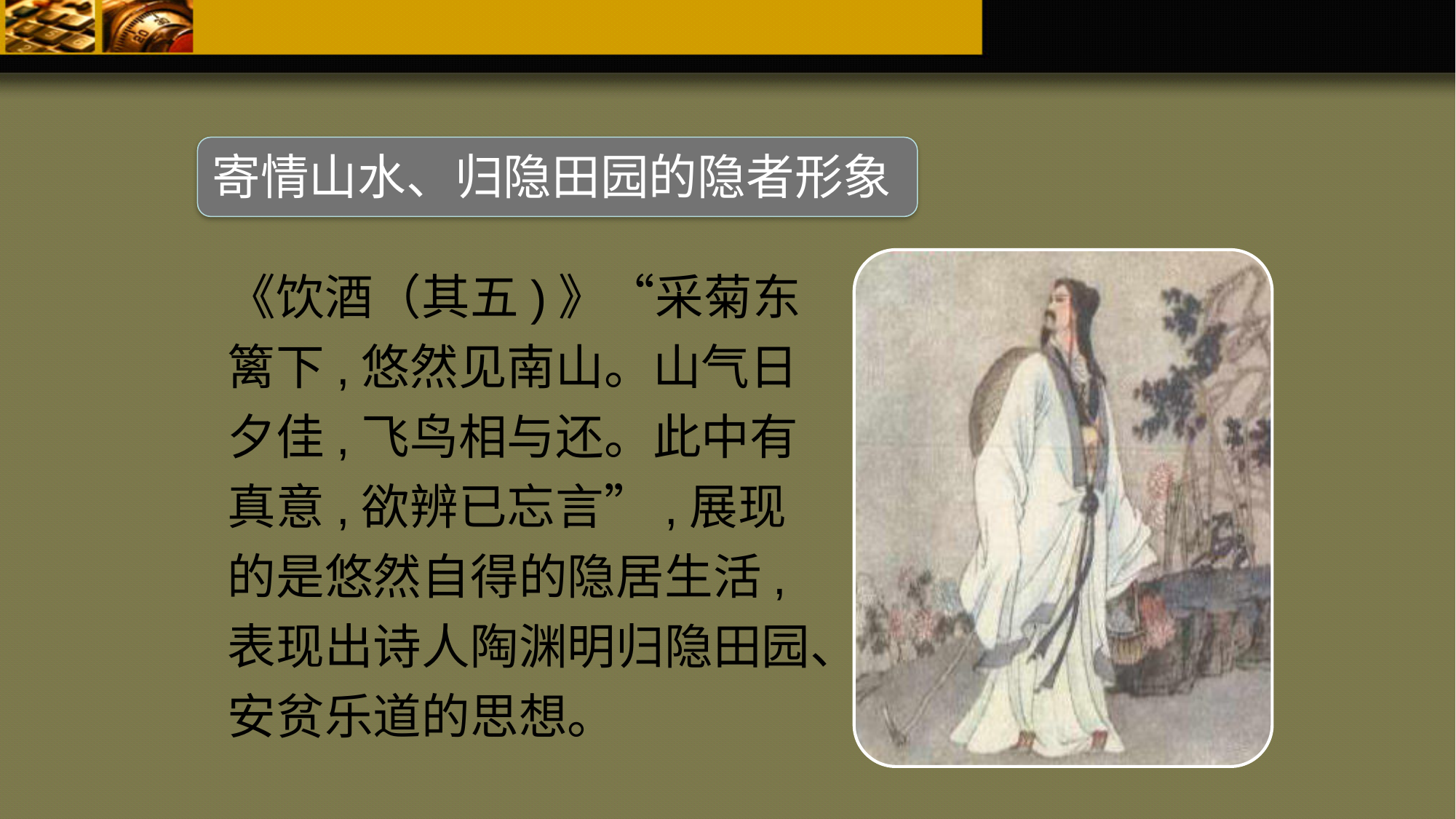

寄情山水、归隐田园的隐者形象

《饮酒（其五)》“采菊东篱下,悠然见南山。山气日夕佳,飞鸟相与还。此中有真意,欲辨已忘言”,展现的是悠然自得的隐居生活,表现出诗人陶渊明归隐田园、安贫乐道的思想。